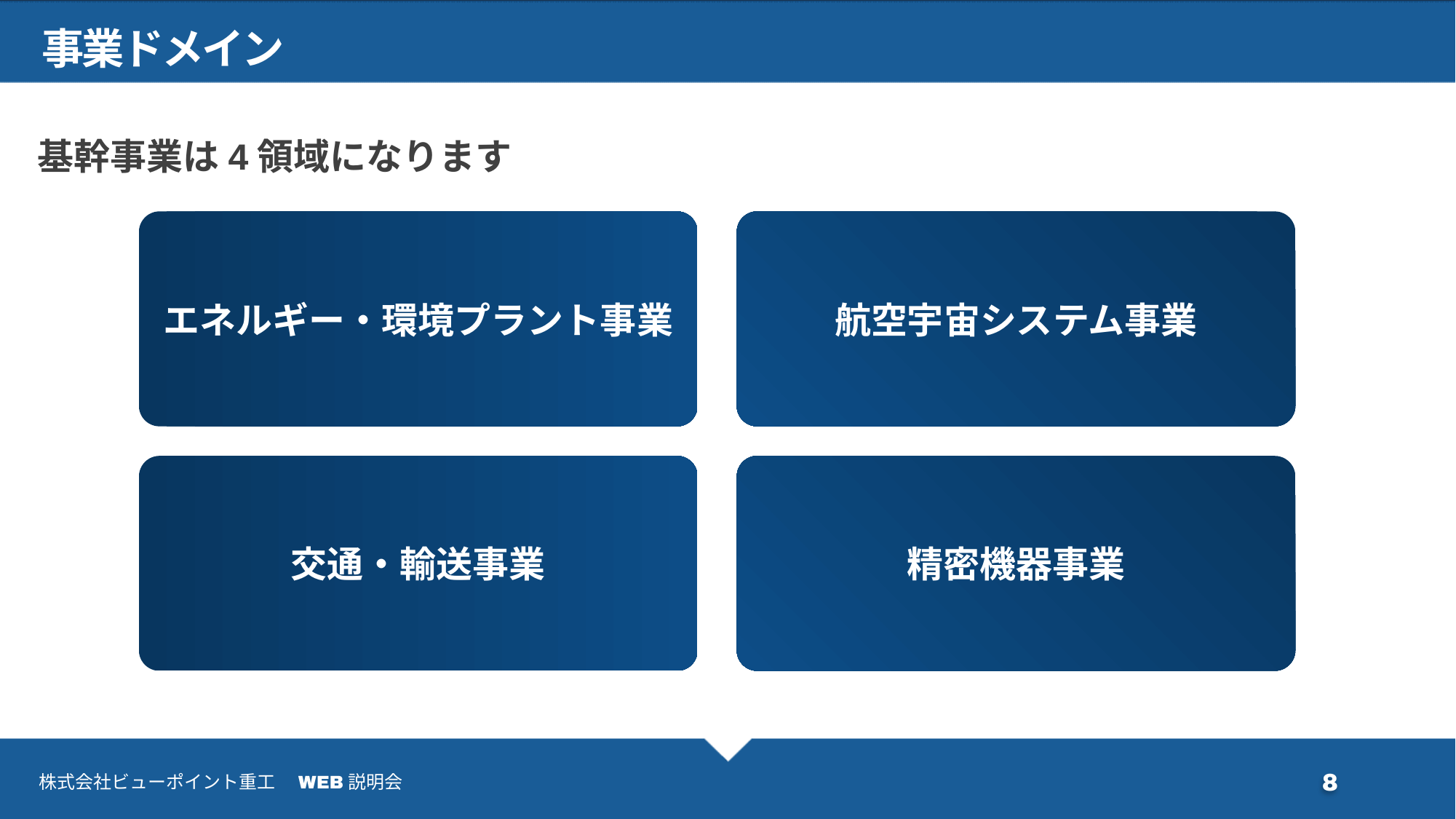

事業ドメイン
基幹事業は4領域になります
エネルギー・環境プラント事業
航空宇宙システム事業
交通・輸送事業
精密機器事業